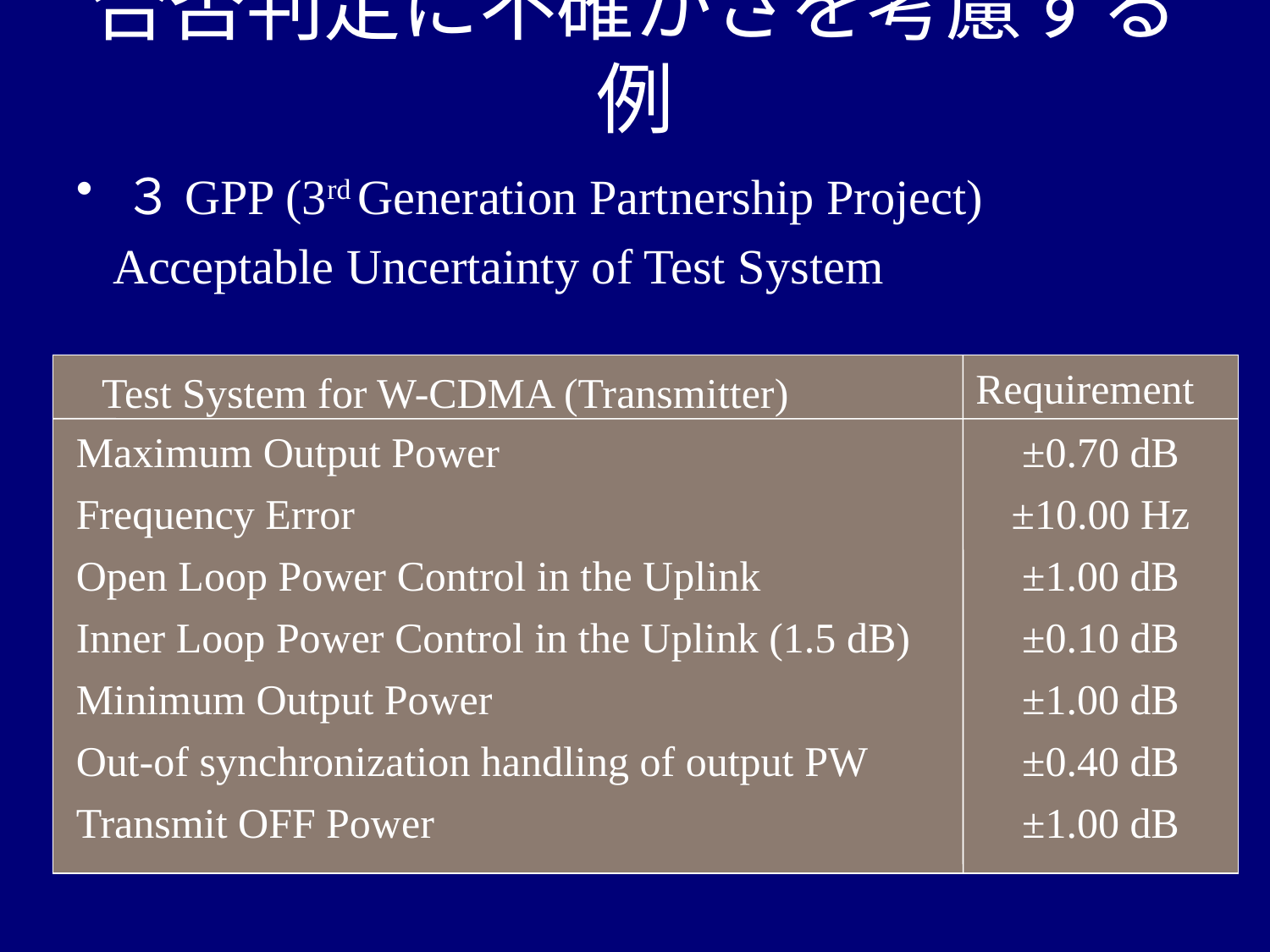

# 合否判定に不確かさを考慮する例
３GPP (3rd Generation Partnership Project)
   Acceptable Uncertainty of Test System

Requirement
Test System for W-CDMA (Transmitter)

Maximum Output Power
Frequency Error
Open Loop Power Control in the Uplink
Inner Loop Power Control in the Uplink (1.5 dB)
Minimum Output Power
Out-of synchronization handling of output PW
Transmit OFF Power
±0.70 dB
±10.00 Hz
±1.00 dB
±0.10 dB
±1.00 dB
±0.40 dB
±1.00 dB